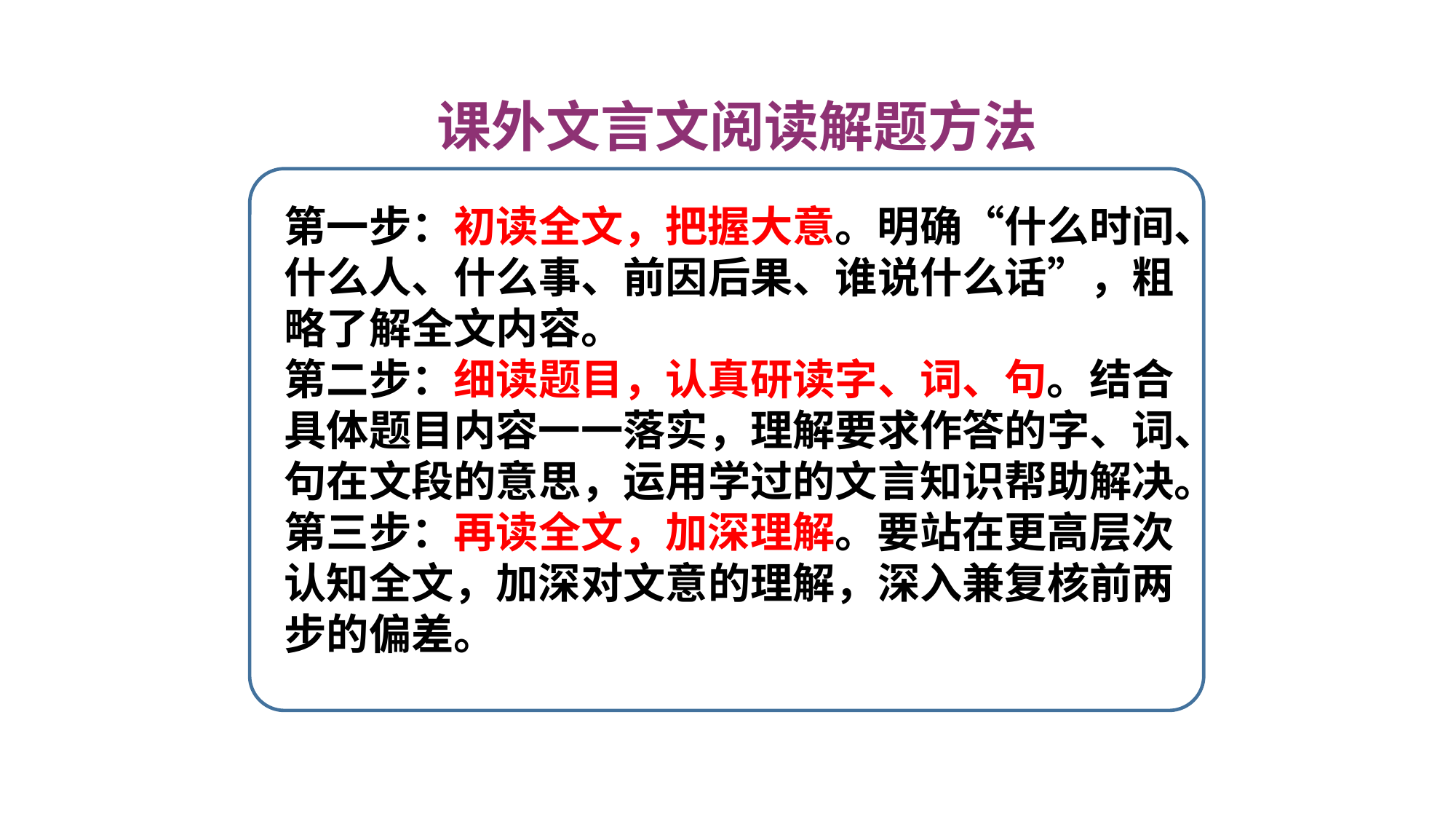

课外文言文阅读解题方法

第一步：初读全文，把握大意。明确“什么时间、什么人、什么事、前因后果、谁说什么话”，粗略了解全文内容。
第二步：细读题目，认真研读字、词、句。结合具体题目内容一一落实，理解要求作答的字、词、句在文段的意思，运用学过的文言知识帮助解决。
第三步：再读全文，加深理解。要站在更高层次认知全文，加深对文意的理解，深入兼复核前两步的偏差。